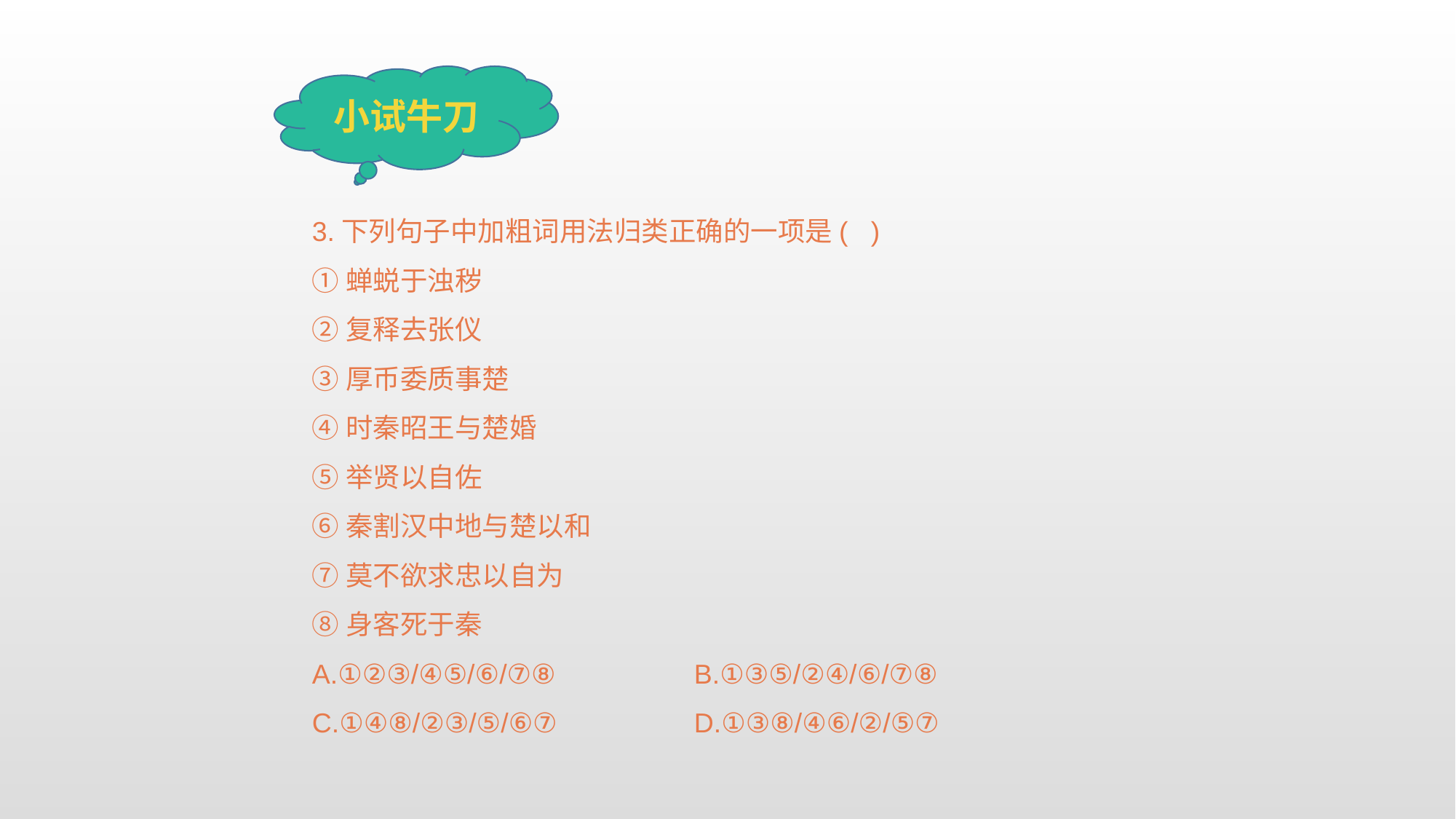

小试牛刀
3.下列句子中加粗词用法归类正确的一项是(   )
①蝉蜕于浊秽
②复释去张仪
③厚币委质事楚
④时秦昭王与楚婚
⑤举贤以自佐
⑥秦割汉中地与楚以和
⑦莫不欲求忠以自为
⑧身客死于秦
A.①②③/④⑤/⑥/⑦⑧		B.①③⑤/②④/⑥/⑦⑧
C.①④⑧/②③/⑤/⑥⑦		D.①③⑧/④⑥/②/⑤⑦